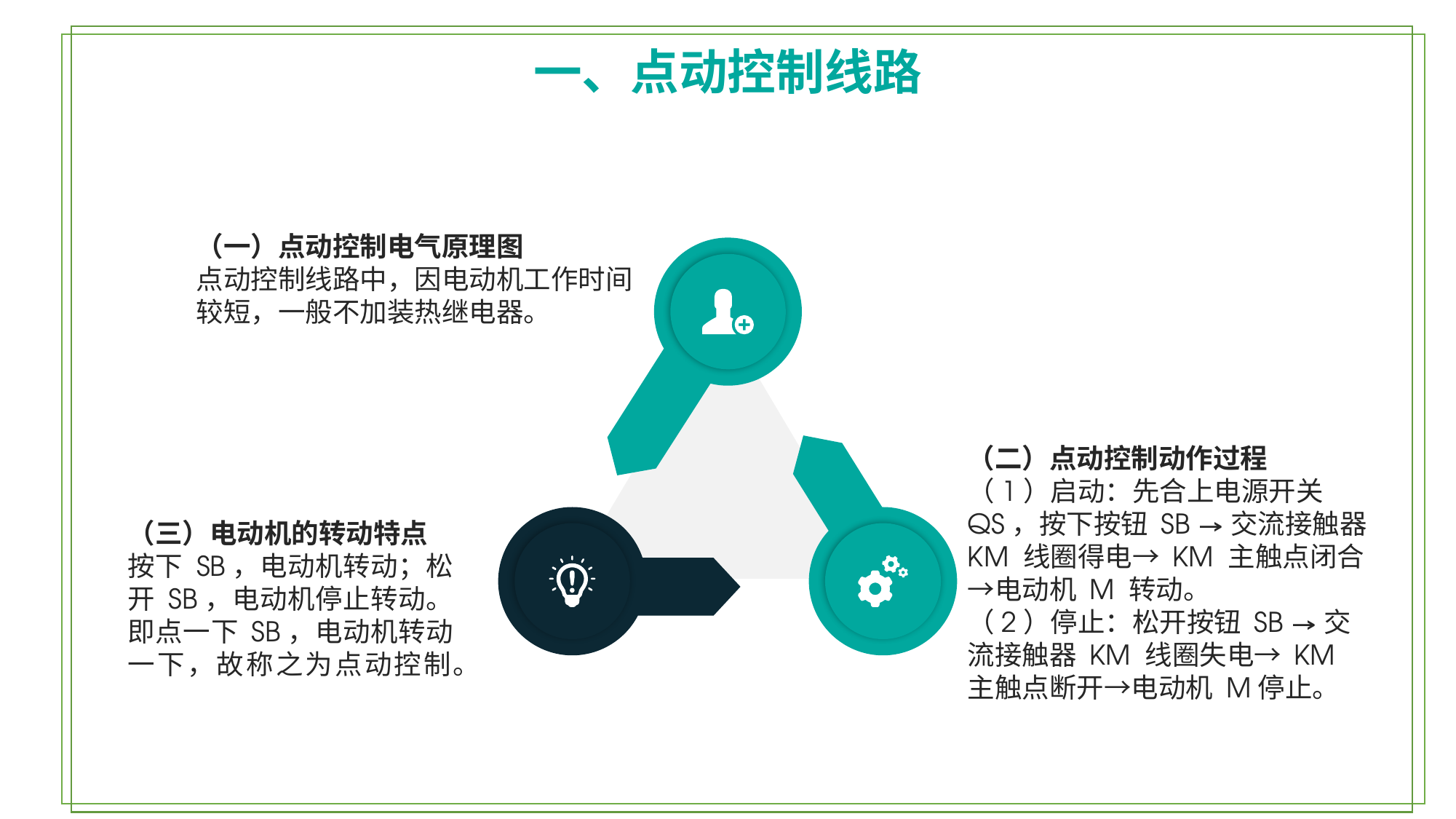

一、点动控制线路
（一）点动控制电气原理图
点动控制线路中，因电动机工作时间较短，一般不加装热继电器。

（二）点动控制动作过程
（1）启动：先合上电源开关 QS，按下按钮 SB →交流接触器 KM 线圈得电→ KM 主触点闭合→电动机 M 转动。
（2）停止：松开按钮 SB →交流接触器 KM 线圈失电→ KM 主触点断开→电动机 M停止。
（三）电动机的转动特点
按下 SB，电动机转动；松开 SB，电动机停止转动。即点一下 SB，电动机转动一下，故称之为点动控制。